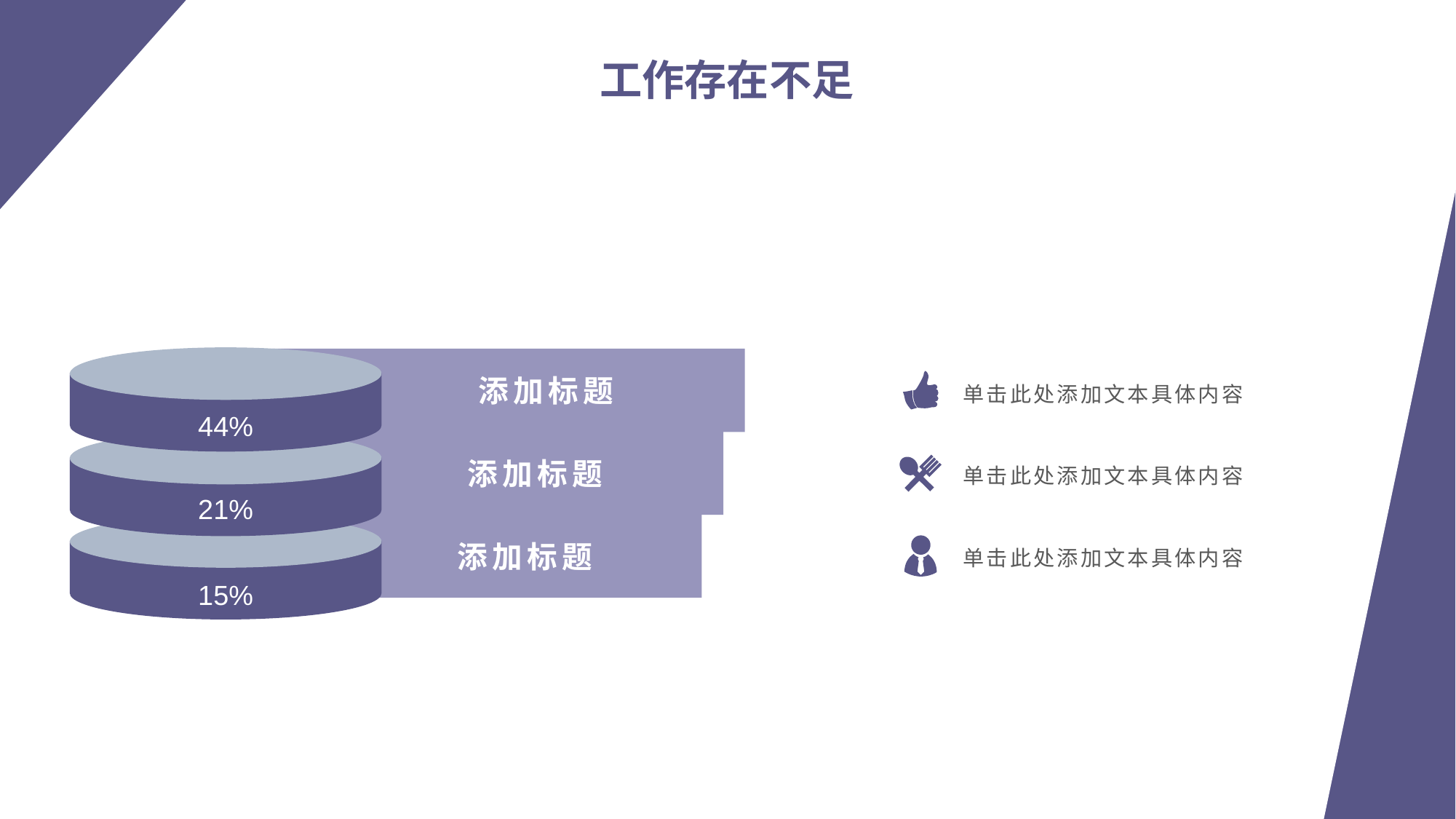

工作存在不足

添加标题
单击此处添加文本具体内容

44%
添加标题

单击此处添加文本具体内容

21%
添加标题

单击此处添加文本具体内容

15%